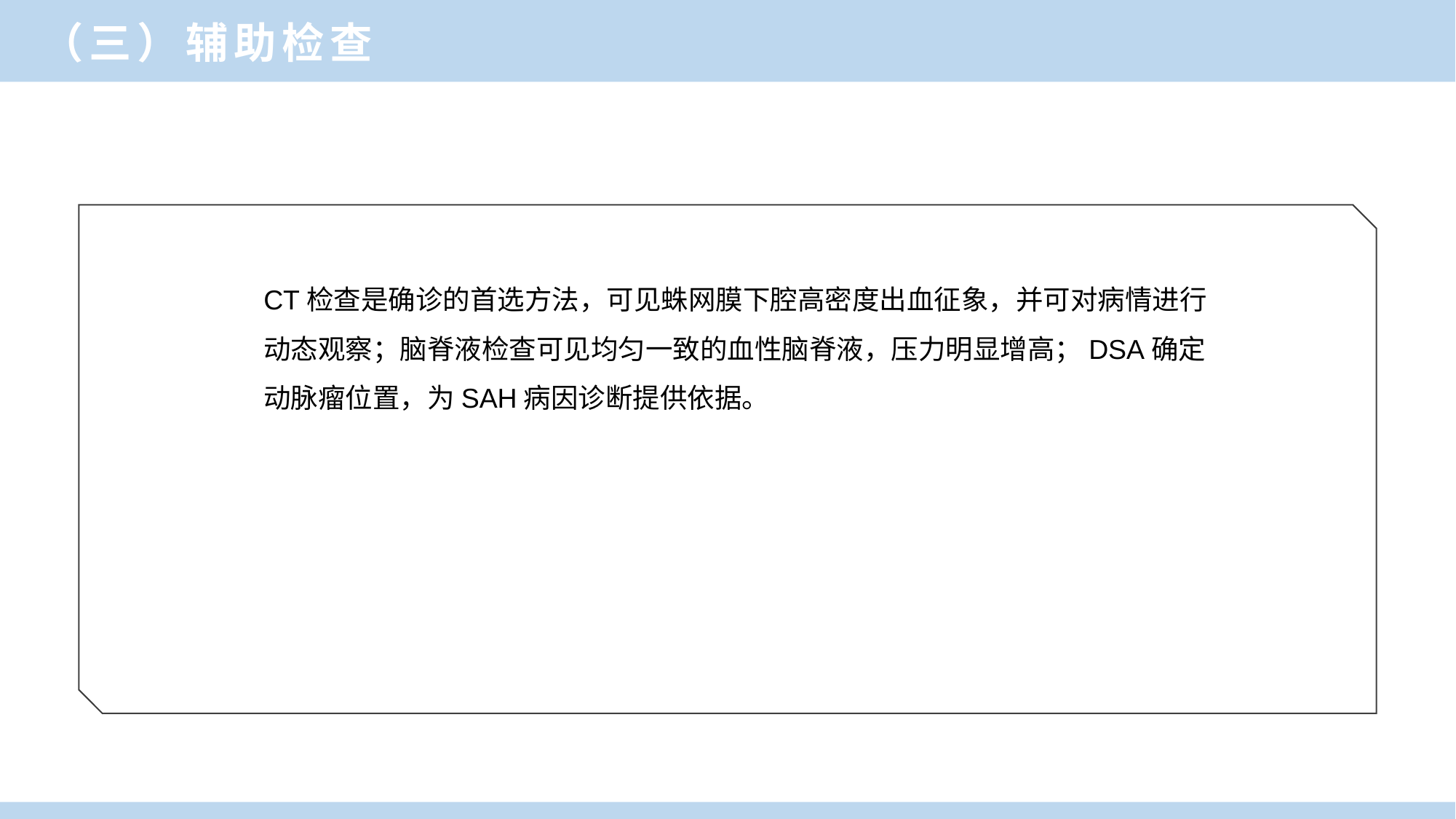

（三）辅助检查

CT检查是确诊的首选方法，可见蛛网膜下腔高密度出血征象，并可对病情进行动态观察；脑脊液检查可见均匀一致的血性脑脊液，压力明显增高；DSA确定动脉瘤位置，为SAH病因诊断提供依据。